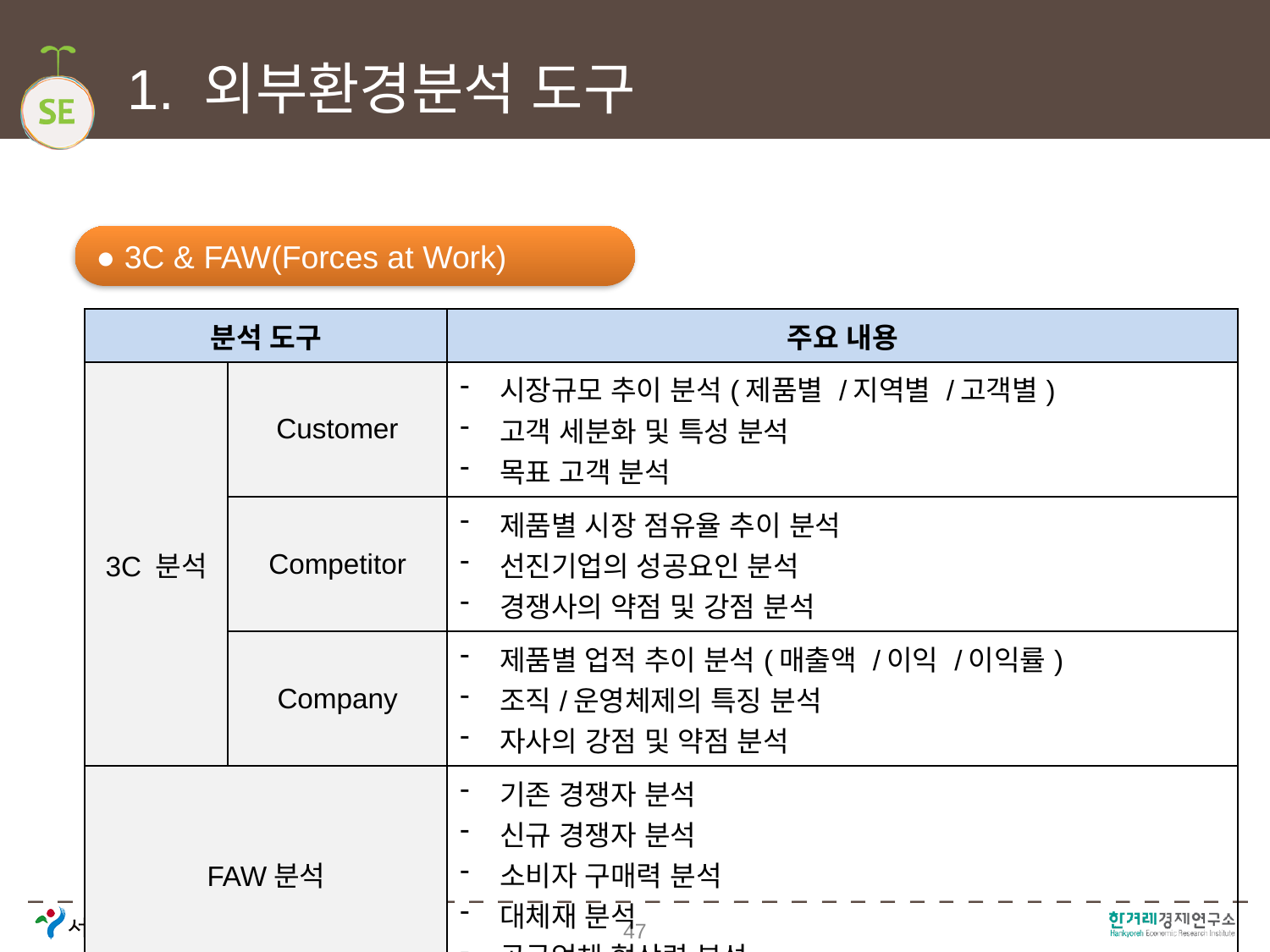

# 1. 외부환경분석 도구
● 3C & FAW(Forces at Work)
| 분석 도구 |  | 주요 내용 |
| --- | --- | --- |
| 3C 분석 | Customer | 시장규모 추이 분석(제품별 /지역별 /고객별) 고객 세분화 및 특성 분석 목표 고객 분석 |
|  | Competitor | 제품별 시장 점유율 추이 분석 선진기업의 성공요인 분석 경쟁사의 약점 및 강점 분석 |
|  | Company | 제품별 업적 추이 분석(매출액 /이익 /이익률) 조직/운영체제의 특징 분석 자사의 강점 및 약점 분석 |
| FAW분석 |  | 기존 경쟁자 분석 신규 경쟁자 분석 소비자 구매력 분석 대체재 분석 공급업체 협상력 분석 |
47